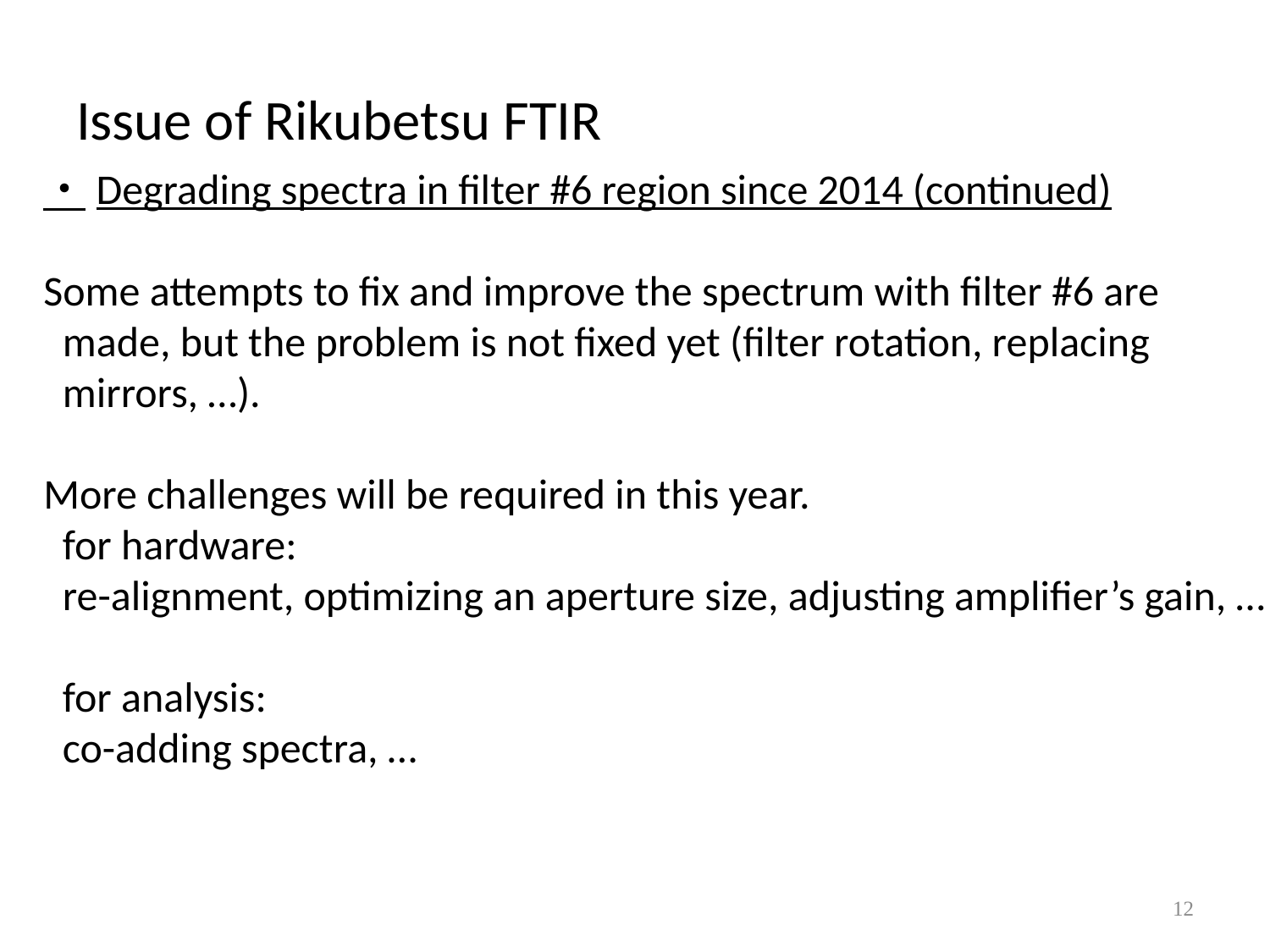

# Issue of Rikubetsu FTIR
・Degrading spectra in filter #6 region since 2014 (continued)

Some attempts to fix and improve the spectrum with filter #6 are
  made, but the problem is not fixed yet (filter rotation, replacing
  mirrors, …).

More challenges will be required in this year.
  for hardware:
  re-alignment, optimizing an aperture size, adjusting amplifier’s gain, …

  for analysis:
  co-adding spectra, …
12